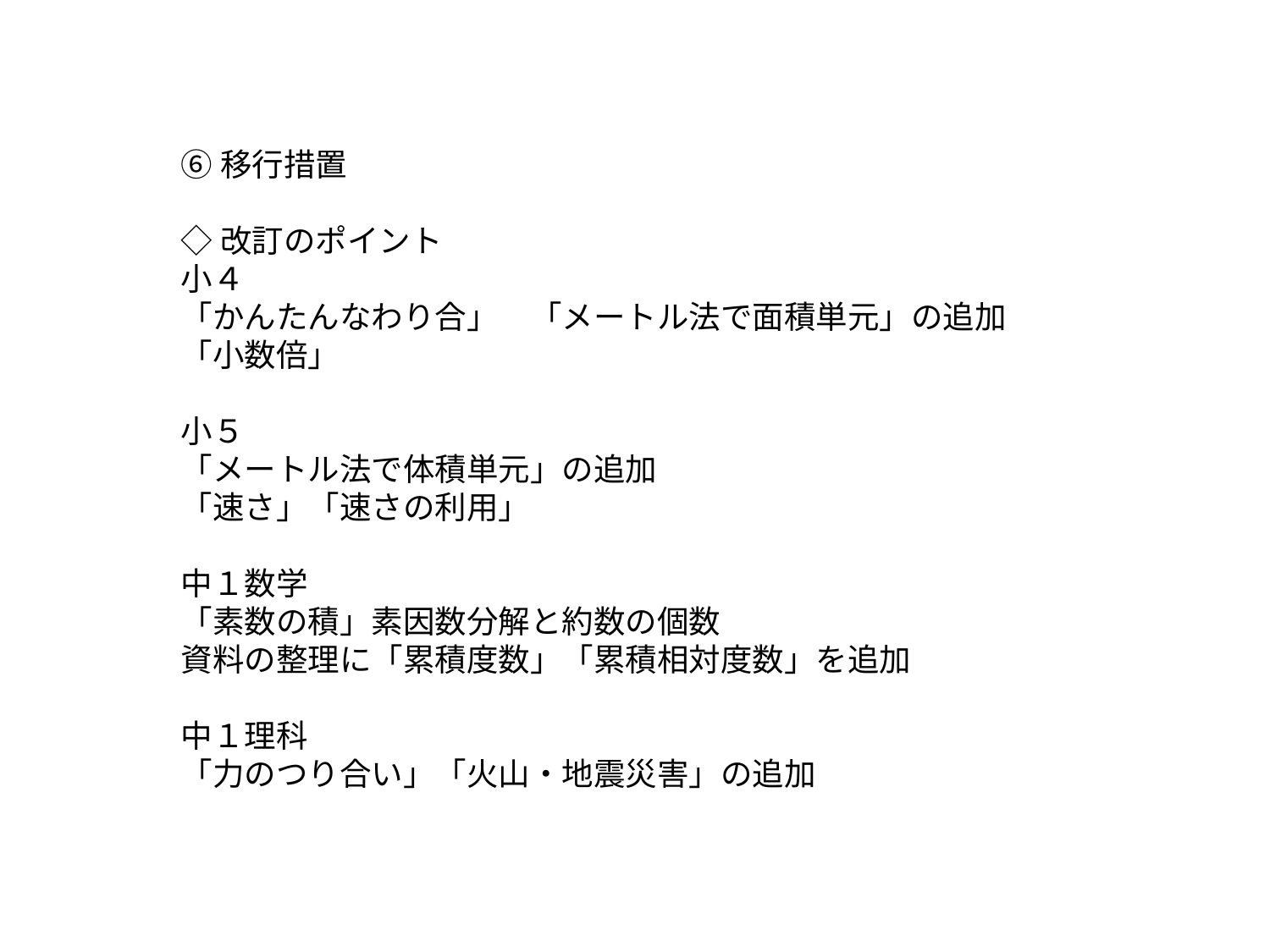

⑥移行措置

◇改訂のポイント
小４
「かんたんなわり合」　「メートル法で面積単元」の追加
「小数倍」

小５
「メートル法で体積単元」の追加
「速さ」「速さの利用」

中１数学
「素数の積」素因数分解と約数の個数
資料の整理に「累積度数」「累積相対度数」を追加

中１理科
「力のつり合い」「火山・地震災害」の追加